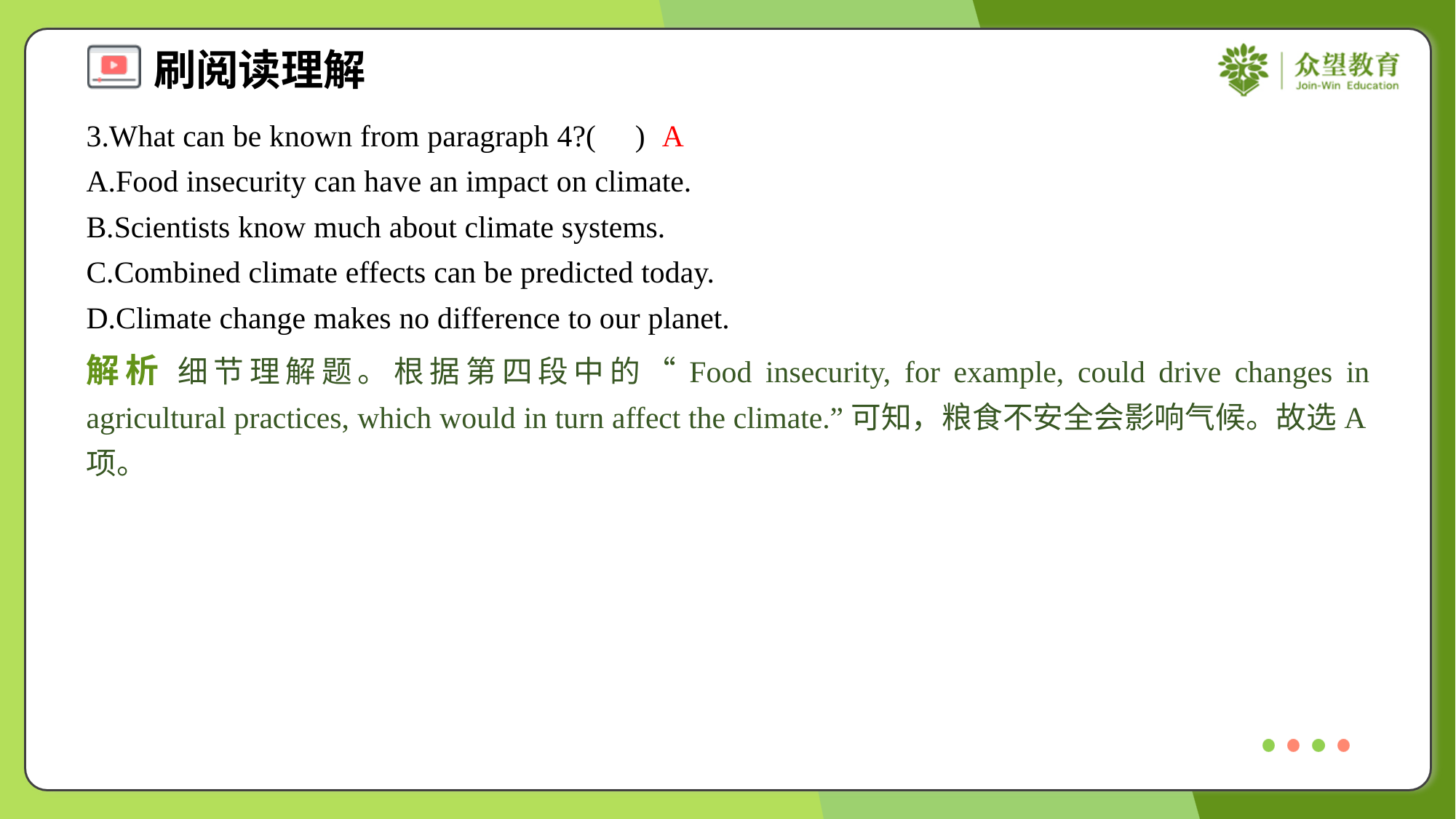

3.What can be known from paragraph 4?(     )
A
A.Food insecurity can have an impact on climate.
B.Scientists know much about climate systems.
C.Combined climate effects can be predicted today.
D.Climate change makes no difference to our planet.
解析 细节理解题。根据第四段中的“Food insecurity, for example, could drive changes in agricultural practices, which would in turn affect the climate.”可知，粮食不安全会影响气候。故选A项。